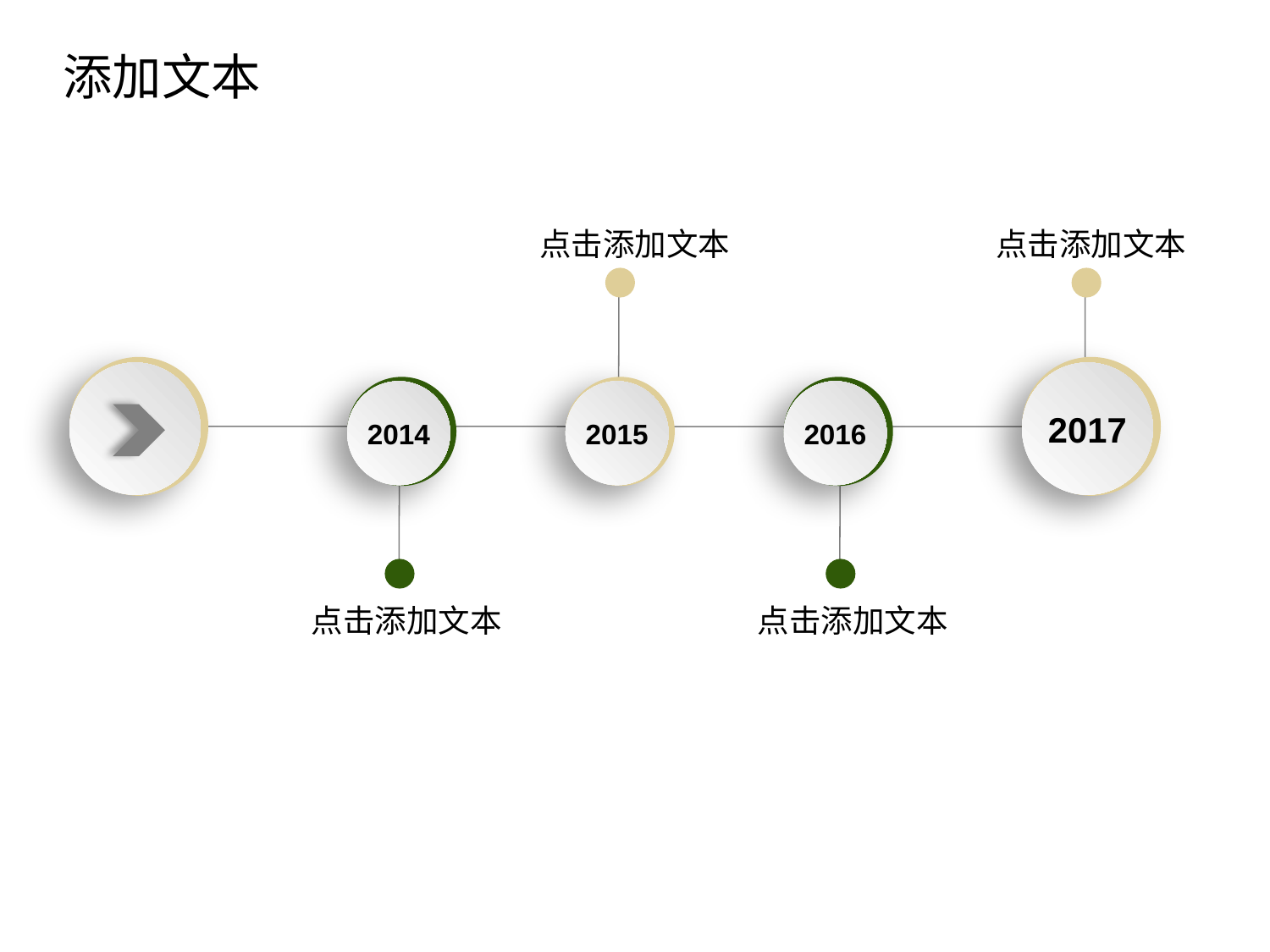

添加文本
点击添加文本
点击添加文本

点击添加文本

2017

2014
2015
2016

点击添加文本

点击添加文本
点击添加文本
点击添加文本
点击添加文本